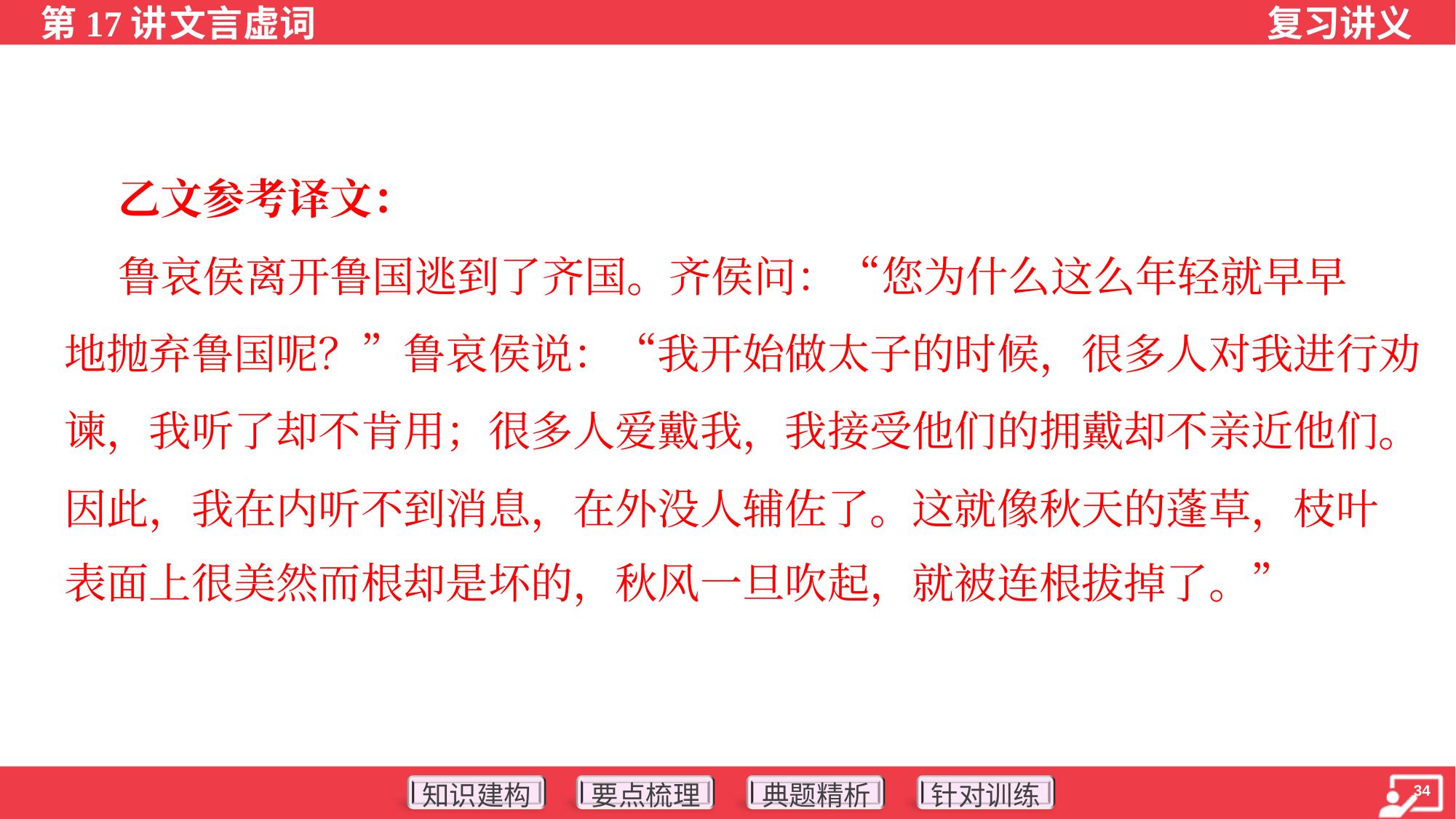

乙文参考译文：
    鲁哀侯离开鲁国逃到了齐国。齐侯问：“您为什么这么年轻就早早
地抛弃鲁国呢？”鲁哀侯说：“我开始做太子的时候，很多人对我进行劝
谏，我听了却不肯用；很多人爱戴我，我接受他们的拥戴却不亲近他们。
因此，我在内听不到消息，在外没人辅佐了。这就像秋天的蓬草，枝叶
表面上很美然而根却是坏的，秋风一旦吹起，就被连根拔掉了。”